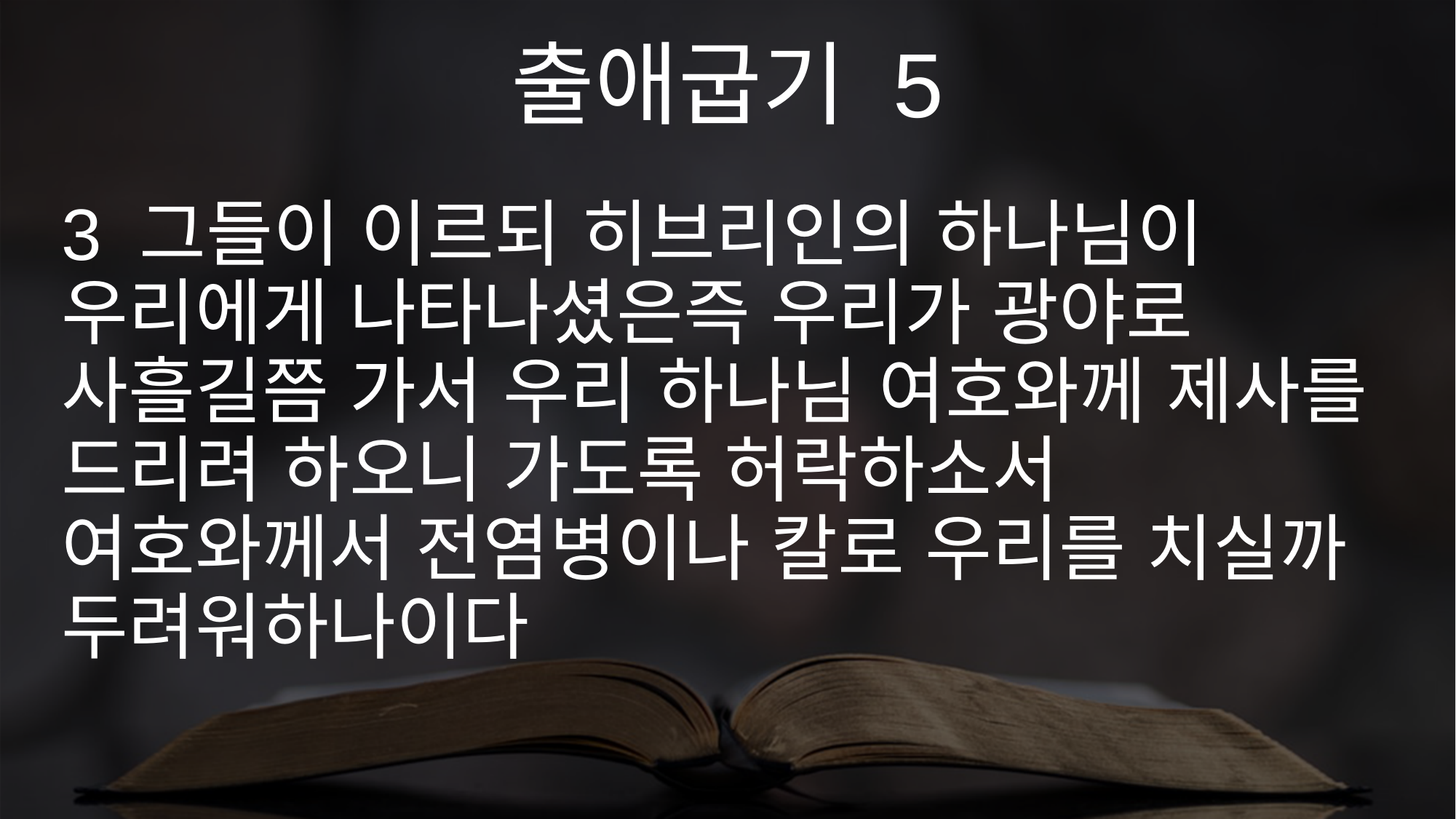

출애굽기 5
3 그들이 이르되 히브리인의 하나님이 우리에게 나타나셨은즉 우리가 광야로 사흘길쯤 가서 우리 하나님 여호와께 제사를 드리려 하오니 가도록 허락하소서 여호와께서 전염병이나 칼로 우리를 치실까 두려워하나이다